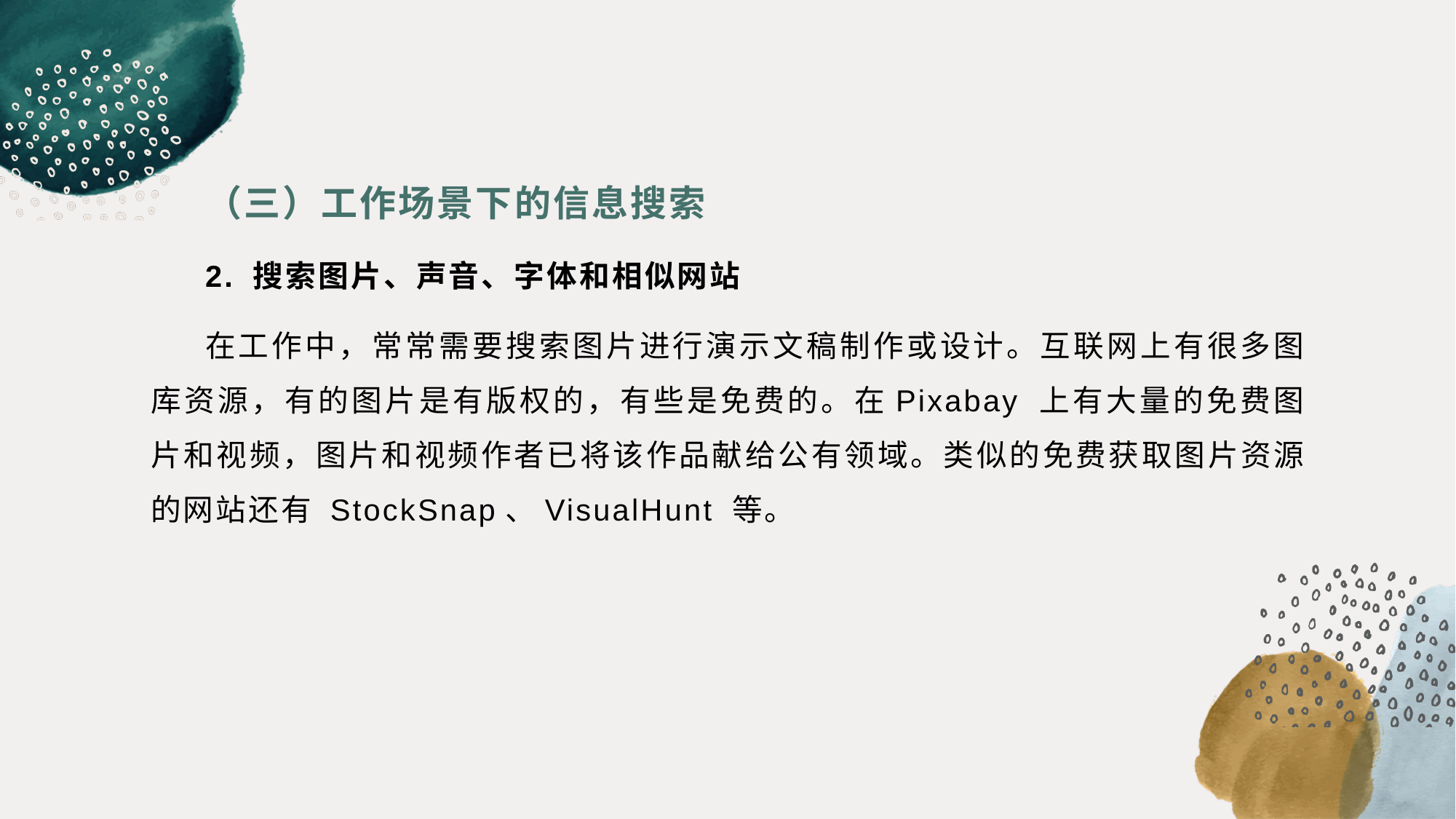

（三）工作场景下的信息搜索
2. 搜索图片、声音、字体和相似网站
在工作中，常常需要搜索图片进行演示文稿制作或设计。互联网上有很多图库资源，有的图片是有版权的，有些是免费的。在Pixabay 上有大量的免费图片和视频，图片和视频作者已将该作品献给公有领域。类似的免费获取图片资源的网站还有 StockSnap、VisualHunt 等。